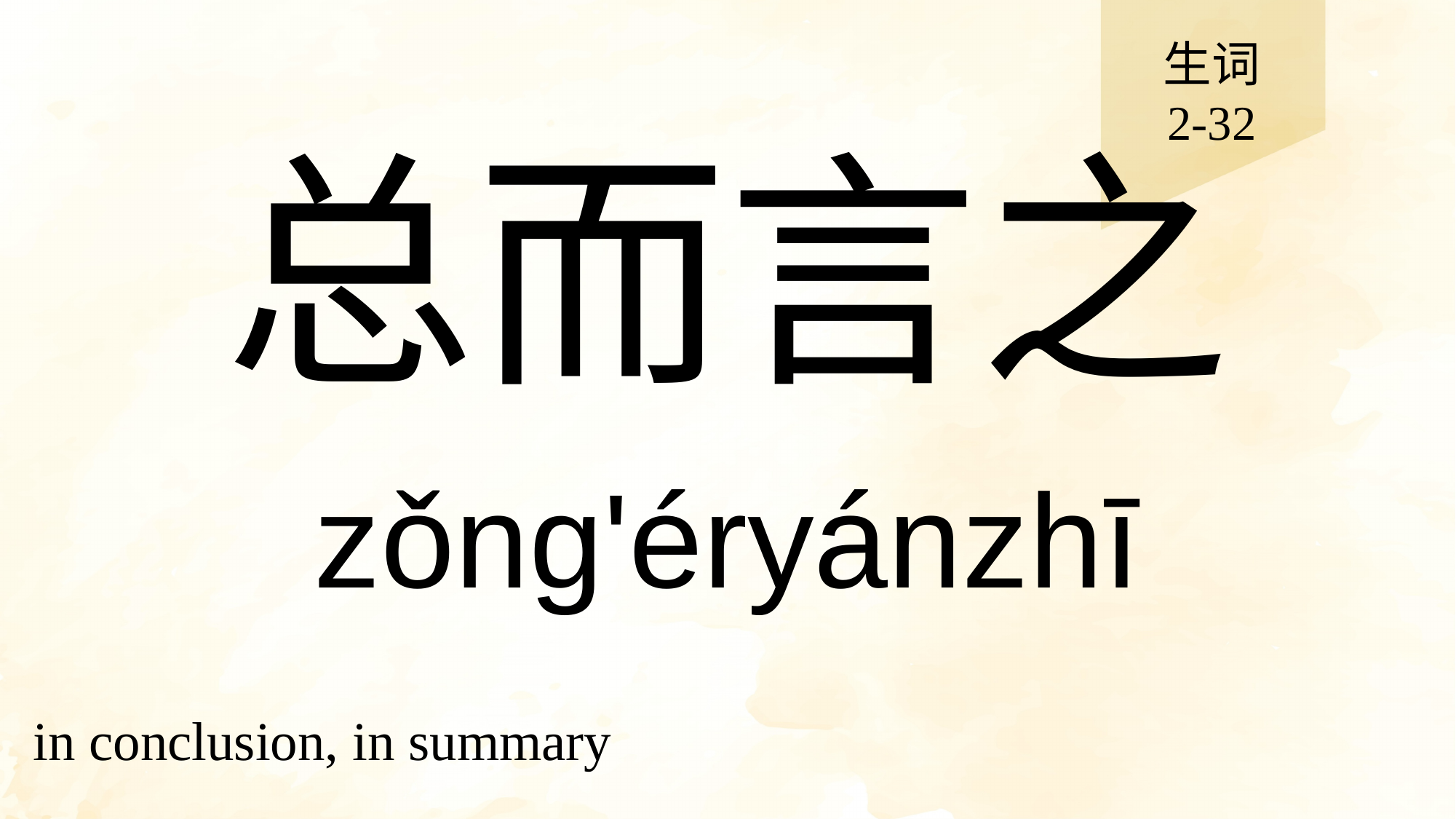

生词
2-32
# 总而言之
zǒng'éryánzhī
in conclusion, in summary